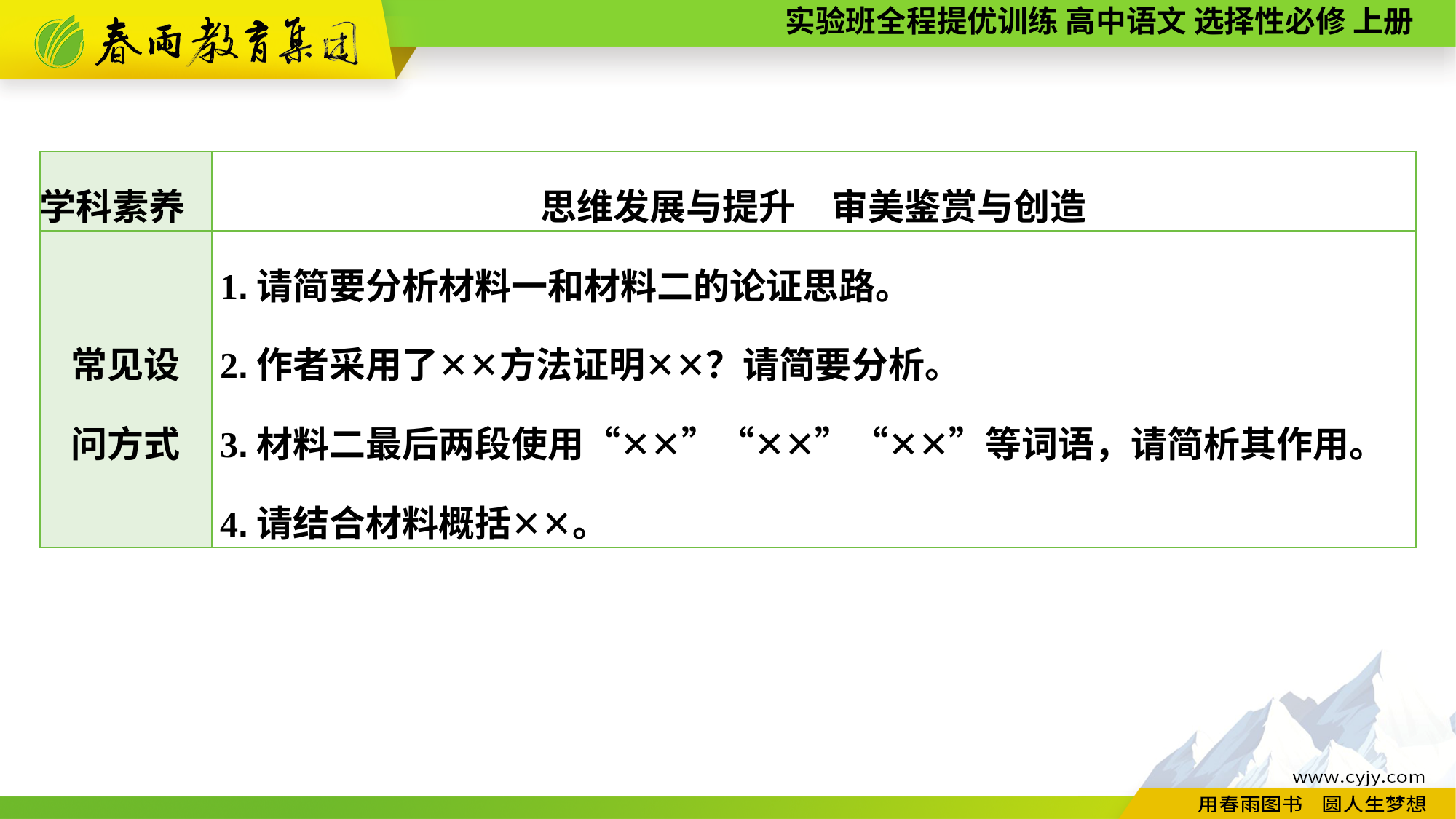

| 学科素养 | 思维发展与提升　审美鉴赏与创造 |
| --- | --- |
| 常见设 问方式 | 1.请简要分析材料一和材料二的论证思路。 2.作者采用了✕✕方法证明✕✕？请简要分析。 3.材料二最后两段使用“✕✕”“✕✕”“✕✕”等词语，请简析其作用。 4.请结合材料概括✕✕。 |